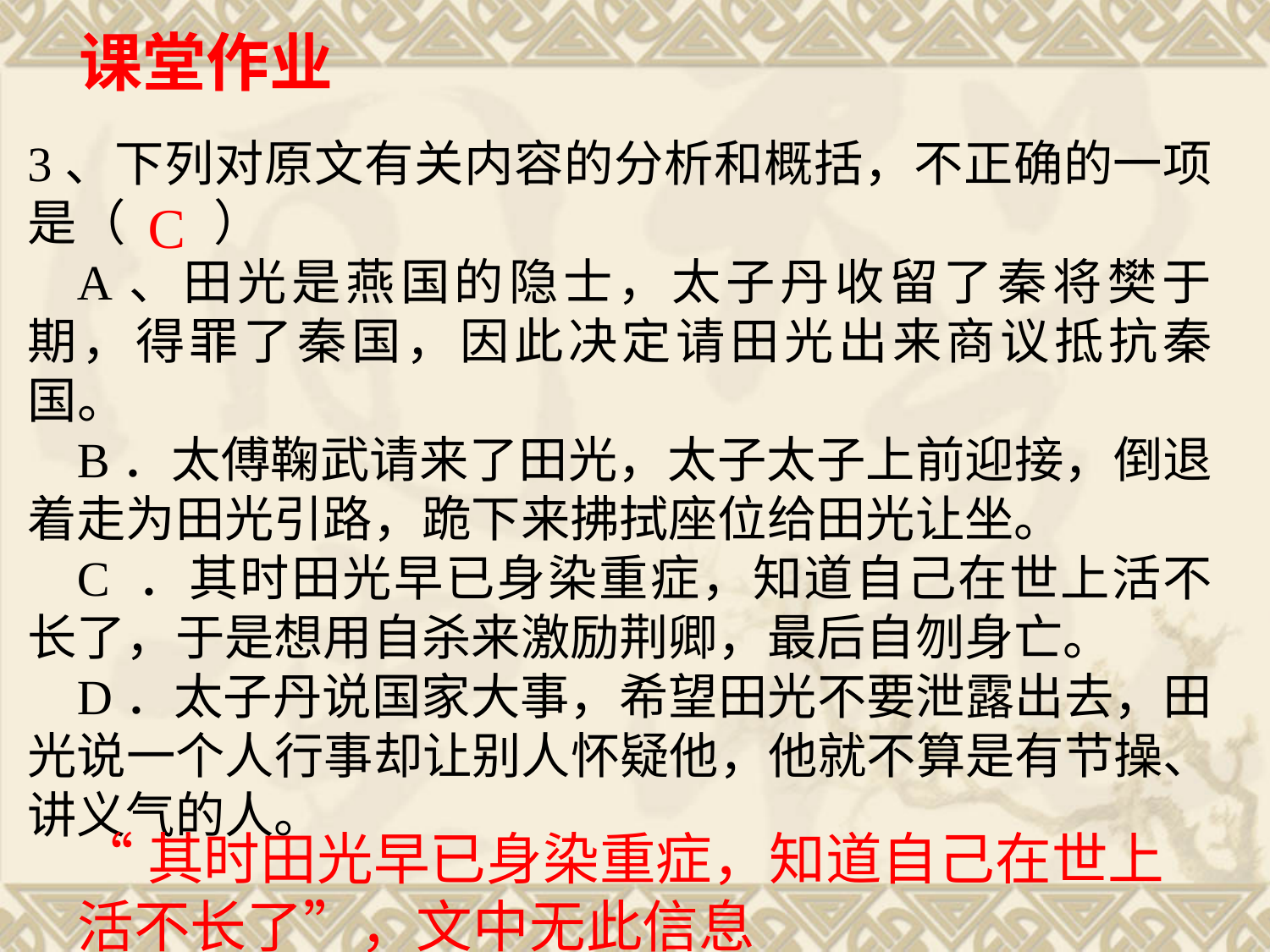

课堂作业
3、下列对原文有关内容的分析和概括，不正确的一项是（        ）
 A、田光是燕国的隐士，太子丹收留了秦将樊于期，得罪了秦国，因此决定请田光出来商议抵抗秦国。
 B．太傅鞠武请来了田光，太子太子上前迎接，倒退着走为田光引路，跪下来拂拭座位给田光让坐。
 C ．其时田光早已身染重症，知道自己在世上活不长了，于是想用自杀来激励荆卿，最后自刎身亡。
 D．太子丹说国家大事，希望田光不要泄露出去，田光说一个人行事却让别人怀疑他，他就不算是有节操、讲义气的人。
C
“其时田光早已身染重症，知道自己在世上活不长了”，文中无此信息